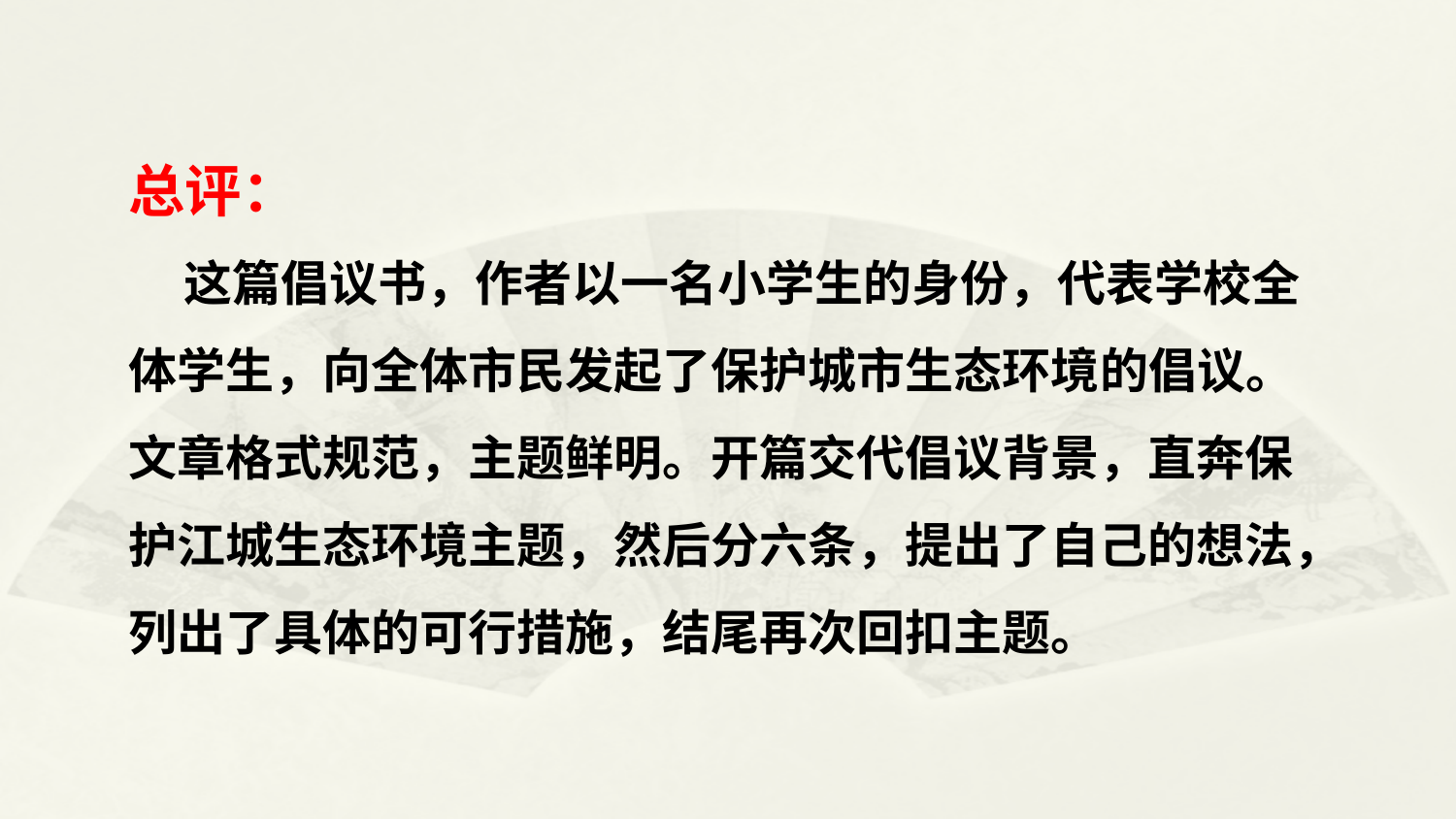

总评：
    这篇倡议书，作者以一名小学生的身份，代表学校全体学生，向全体市民发起了保护城市生态环境的倡议。文章格式规范，主题鲜明。开篇交代倡议背景，直奔保护江城生态环境主题，然后分六条，提出了自己的想法，列出了具体的可行措施，结尾再次回扣主题。